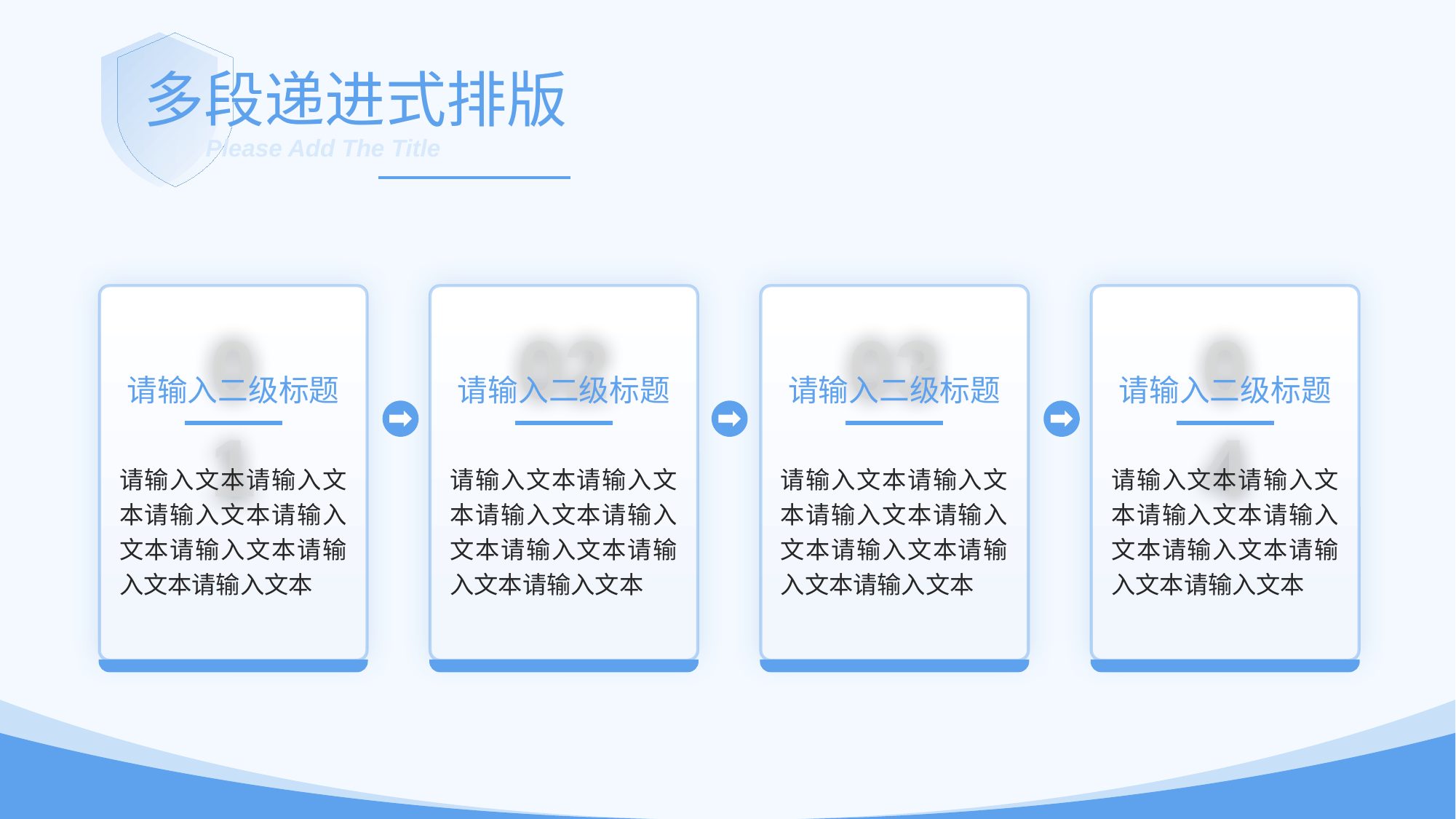

多段递进式排版
Please Add The Title

01
02
03
04
请输入二级标题
请输入二级标题
请输入二级标题
请输入二级标题

请输入文本请输入文本请输入文本请输入文本请输入文本请输入文本请输入文本
请输入文本请输入文本请输入文本请输入文本请输入文本请输入文本请输入文本
请输入文本请输入文本请输入文本请输入文本请输入文本请输入文本请输入文本
请输入文本请输入文本请输入文本请输入文本请输入文本请输入文本请输入文本